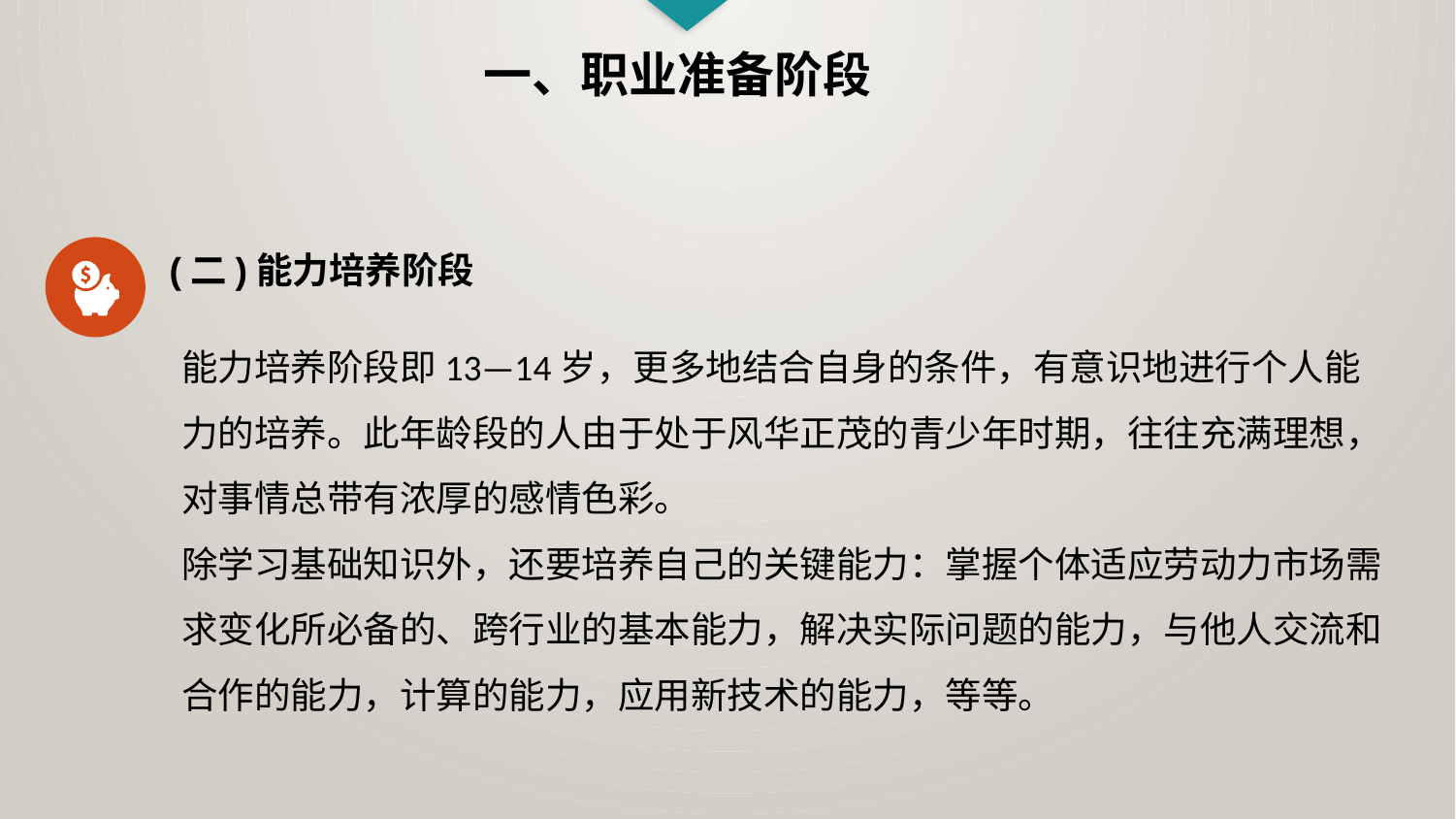

一、职业准备阶段

(二)能力培养阶段

能力培养阶段即13—14岁，更多地结合自身的条件，有意识地进行个人能力的培养。此年龄段的人由于处于风华正茂的青少年时期，往往充满理想，对事情总带有浓厚的感情色彩。
除学习基础知识外，还要培养自己的关键能力：掌握个体适应劳动力市场需求变化所必备的、跨行业的基本能力，解决实际问题的能力，与他人交流和合作的能力，计算的能力，应用新技术的能力，等等。
27